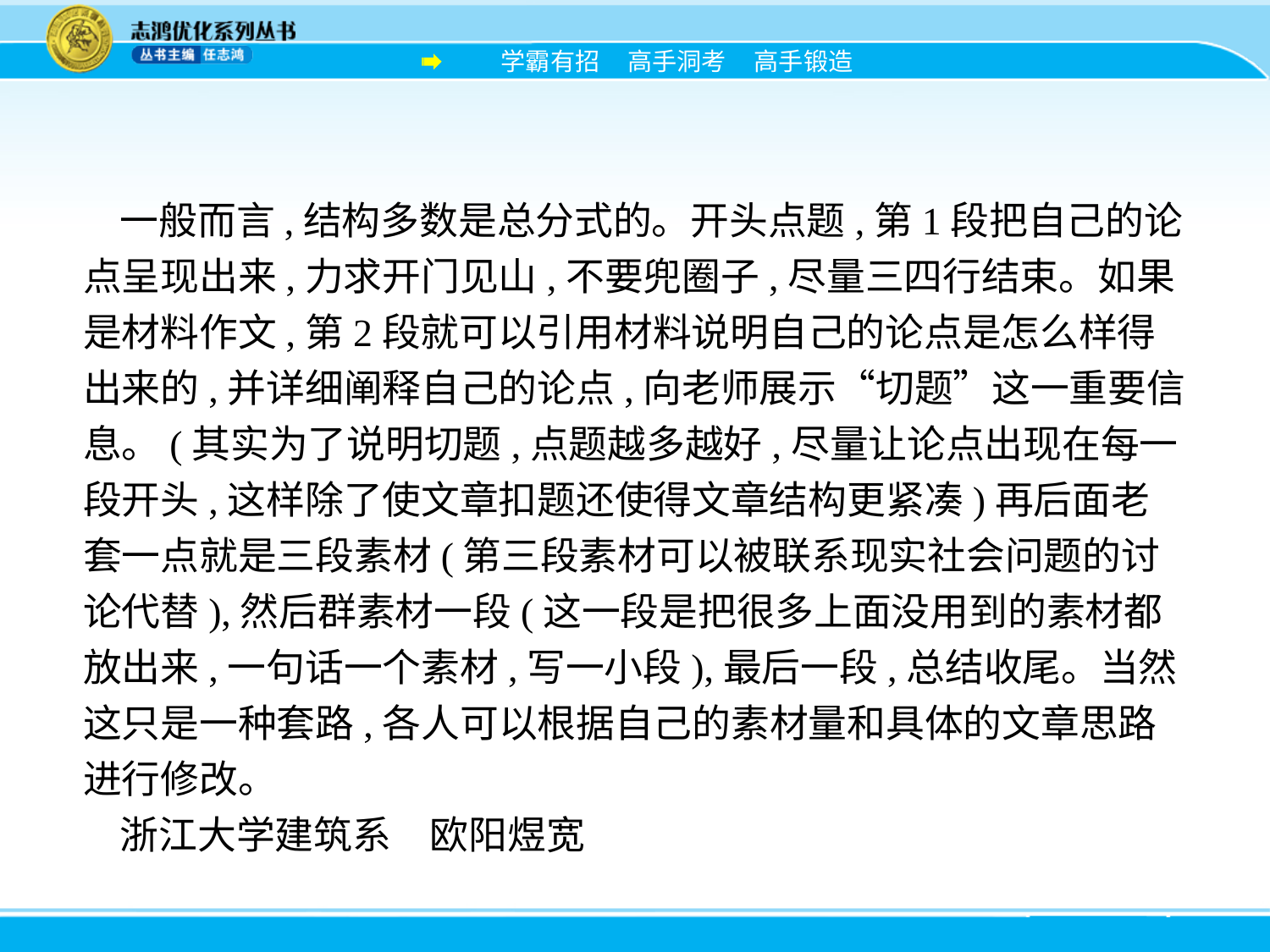

一般而言,结构多数是总分式的。开头点题,第1段把自己的论点呈现出来,力求开门见山,不要兜圈子,尽量三四行结束。如果是材料作文,第2段就可以引用材料说明自己的论点是怎么样得出来的,并详细阐释自己的论点,向老师展示“切题”这一重要信息。(其实为了说明切题,点题越多越好,尽量让论点出现在每一段开头,这样除了使文章扣题还使得文章结构更紧凑)再后面老套一点就是三段素材(第三段素材可以被联系现实社会问题的讨论代替),然后群素材一段(这一段是把很多上面没用到的素材都放出来,一句话一个素材,写一小段),最后一段,总结收尾。当然这只是一种套路,各人可以根据自己的素材量和具体的文章思路进行修改。
浙江大学建筑系　欧阳煜宽